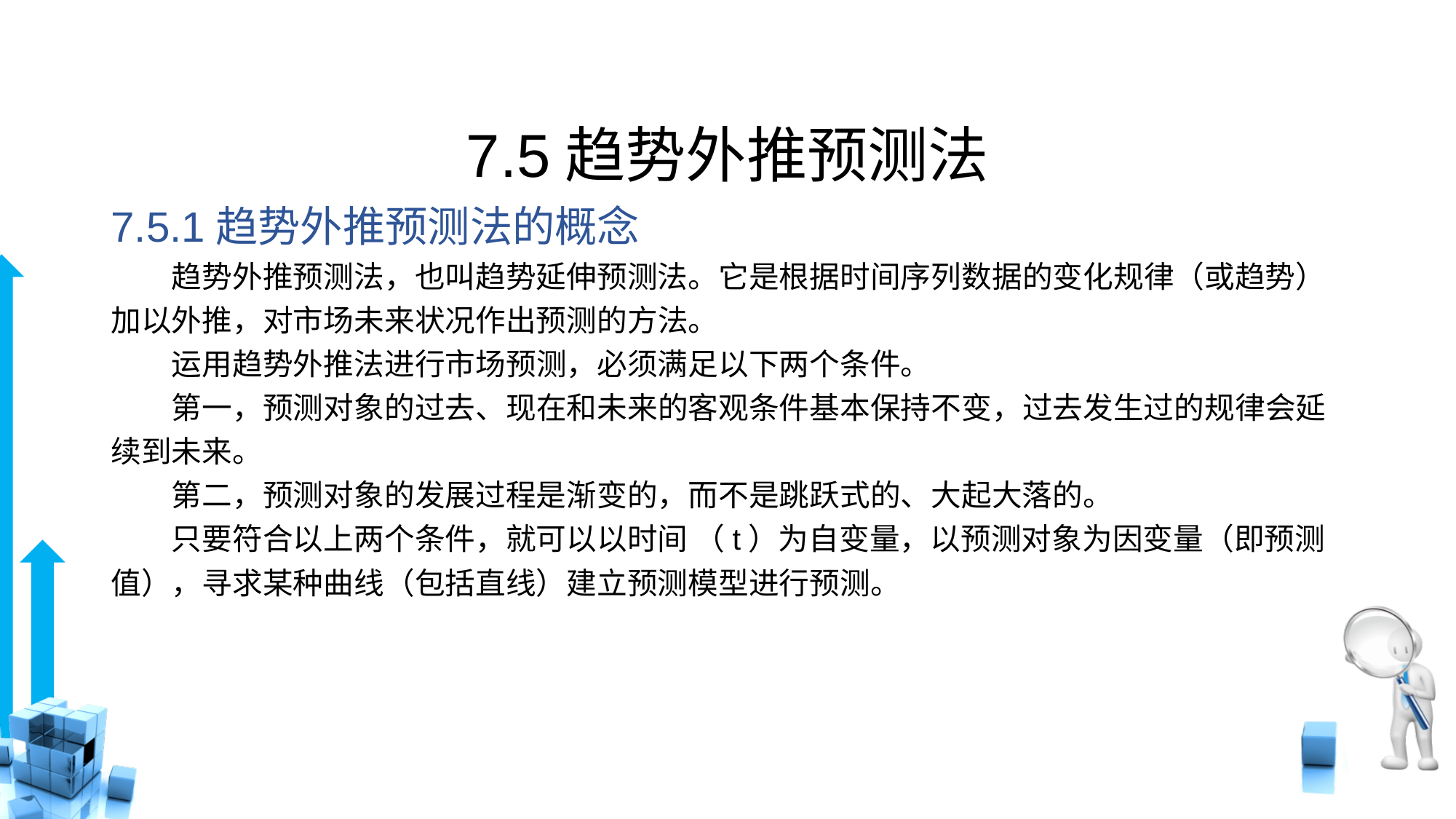

# 7.5趋势外推预测法
7.5.1趋势外推预测法的概念
　　趋势外推预测法，也叫趋势延伸预测法。它是根据时间序列数据的变化规律（或趋势）加以外推，对市场未来状况作出预测的方法。
　　运用趋势外推法进行市场预测，必须满足以下两个条件。
　　第一，预测对象的过去、现在和未来的客观条件基本保持不变，过去发生过的规律会延续到未来。
　　第二，预测对象的发展过程是渐变的，而不是跳跃式的、大起大落的。
　　只要符合以上两个条件，就可以以时间 （t）为自变量，以预测对象为因变量（即预测值），寻求某种曲线（包括直线）建立预测模型进行预测。